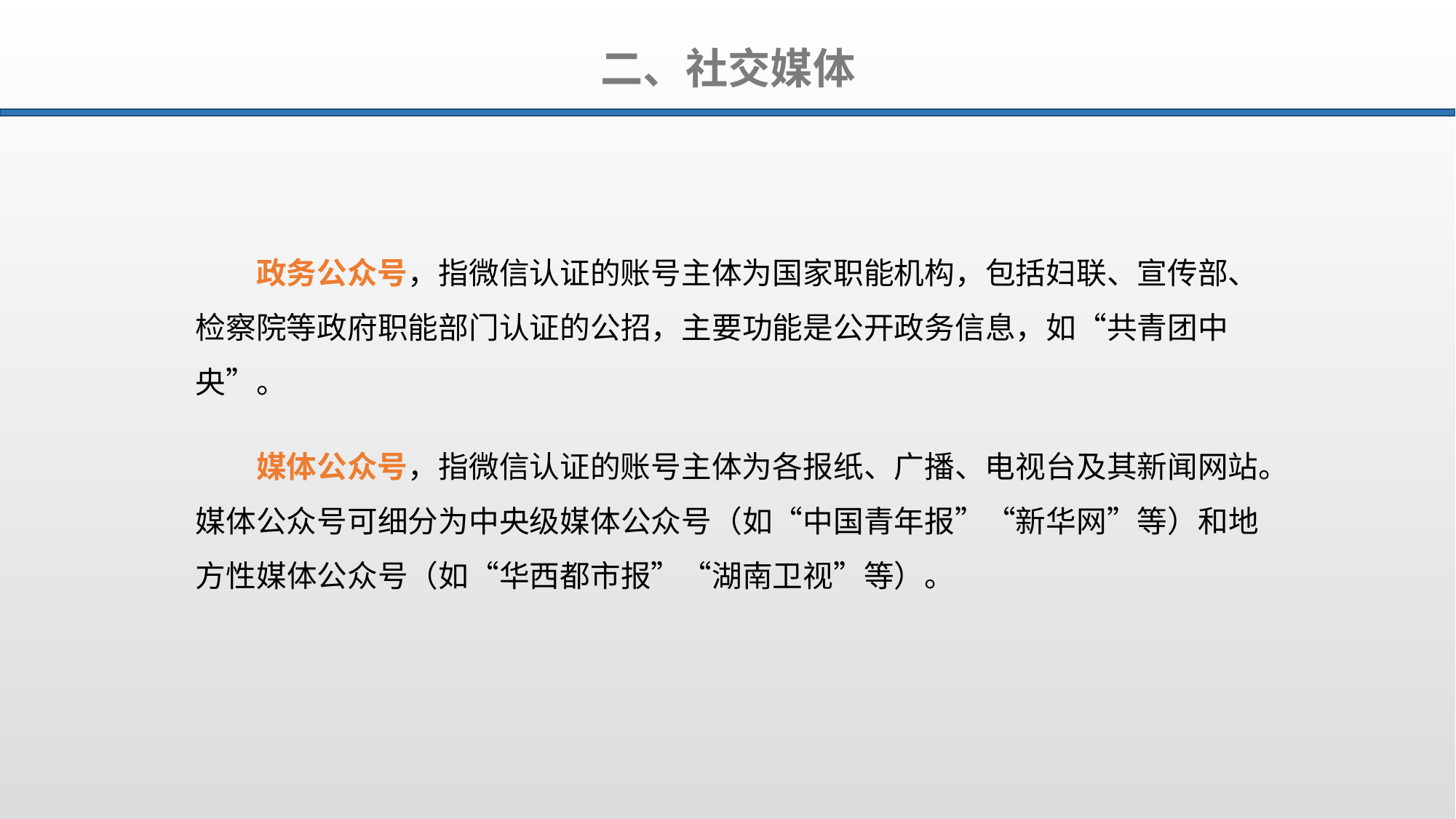

二、社交媒体

政务公众号，指微信认证的账号主体为国家职能机构，包括妇联、宣传部、检察院等政府职能部门认证的公招，主要功能是公开政务信息，如“共青团中央”。
媒体公众号，指微信认证的账号主体为各报纸、广播、电视台及其新闻网站。媒体公众号可细分为中央级媒体公众号（如“中国青年报”“新华网”等）和地方性媒体公众号（如“华西都市报”“湖南卫视”等）。